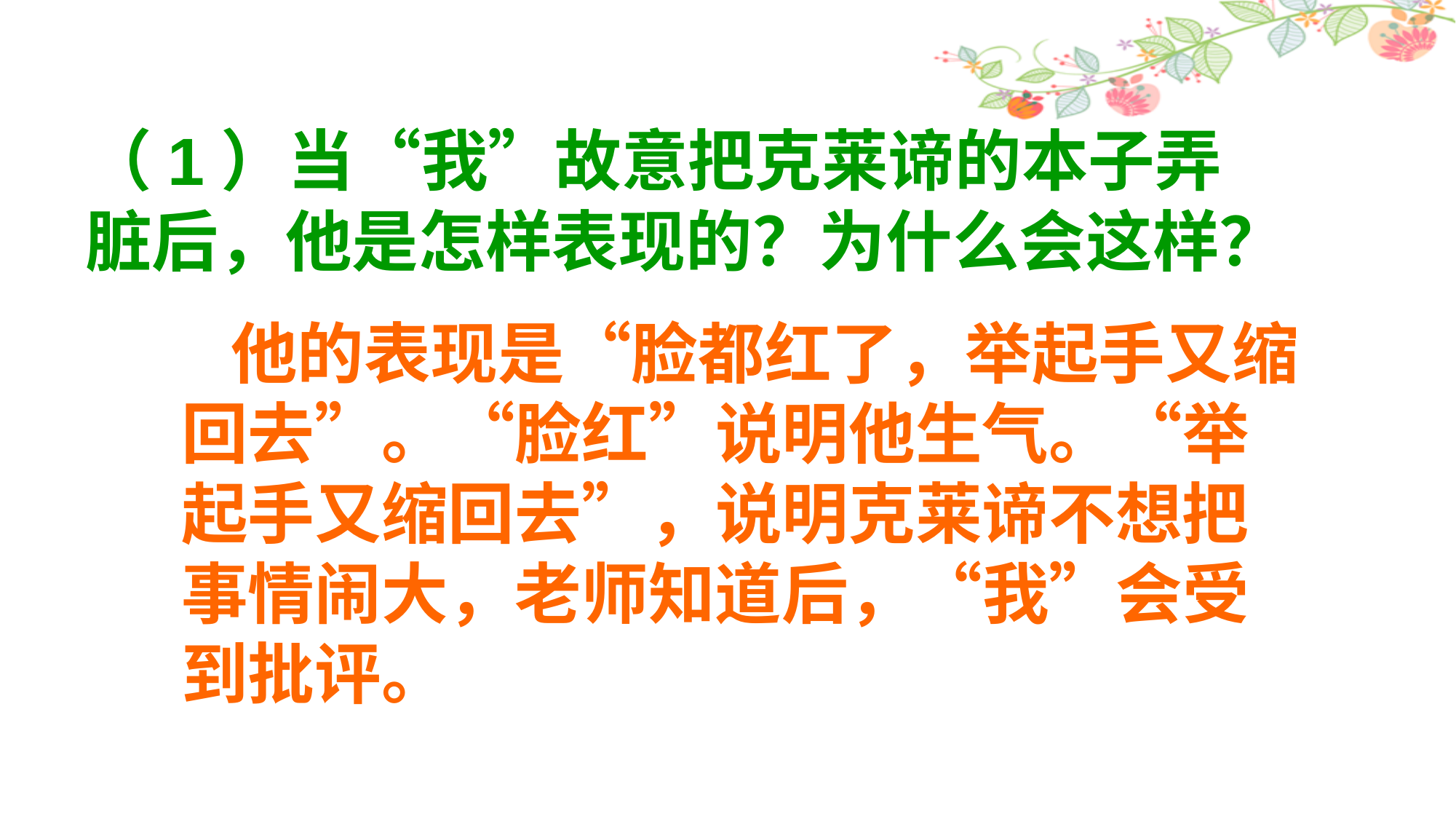

（1）当“我”故意把克莱谛的本子弄脏后，他是怎样表现的？为什么会这样？
   他的表现是“脸都红了，举起手又缩回去”。“脸红”说明他生气。“举起手又缩回去”，说明克莱谛不想把事情闹大，老师知道后，“我”会受到批评。